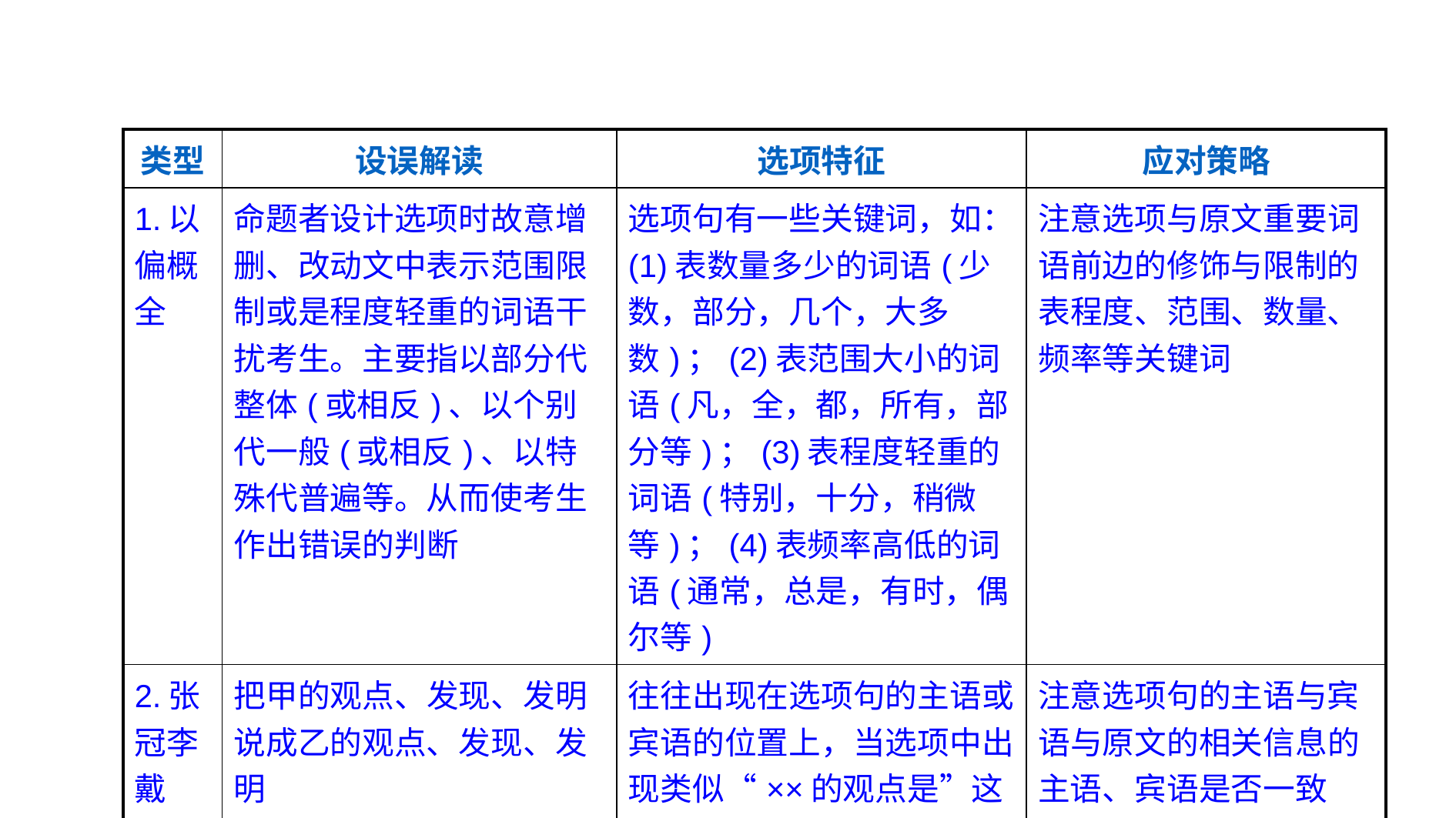

| 类型 | 设误解读 | 选项特征 | 应对策略 |
| --- | --- | --- | --- |
| 1.以偏概全 | 命题者设计选项时故意增删、改动文中表示范围限制或是程度轻重的词语干扰考生。主要指以部分代整体(或相反)、以个别代一般(或相反)、以特殊代普遍等。从而使考生作出错误的判断 | 选项句有一些关键词，如：(1)表数量多少的词语(少数，部分，几个，大多数)；(2)表范围大小的词语(凡，全，都，所有，部分等)；(3)表程度轻重的词语(特别，十分，稍微等)；(4)表频率高低的词语(通常，总是，有时，偶尔等) | 注意选项与原文重要词语前边的修饰与限制的表程度、范围、数量、频率等关键词 |
| 2.张冠李戴 | 把甲的观点、发现、发明说成乙的观点、发现、发明 | 往往出现在选项句的主语或宾语的位置上，当选项中出现类似“××的观点是”这样的句子时，注意是否有此类情况 | 注意选项句的主语与宾语与原文的相关信息的主语、宾语是否一致 |